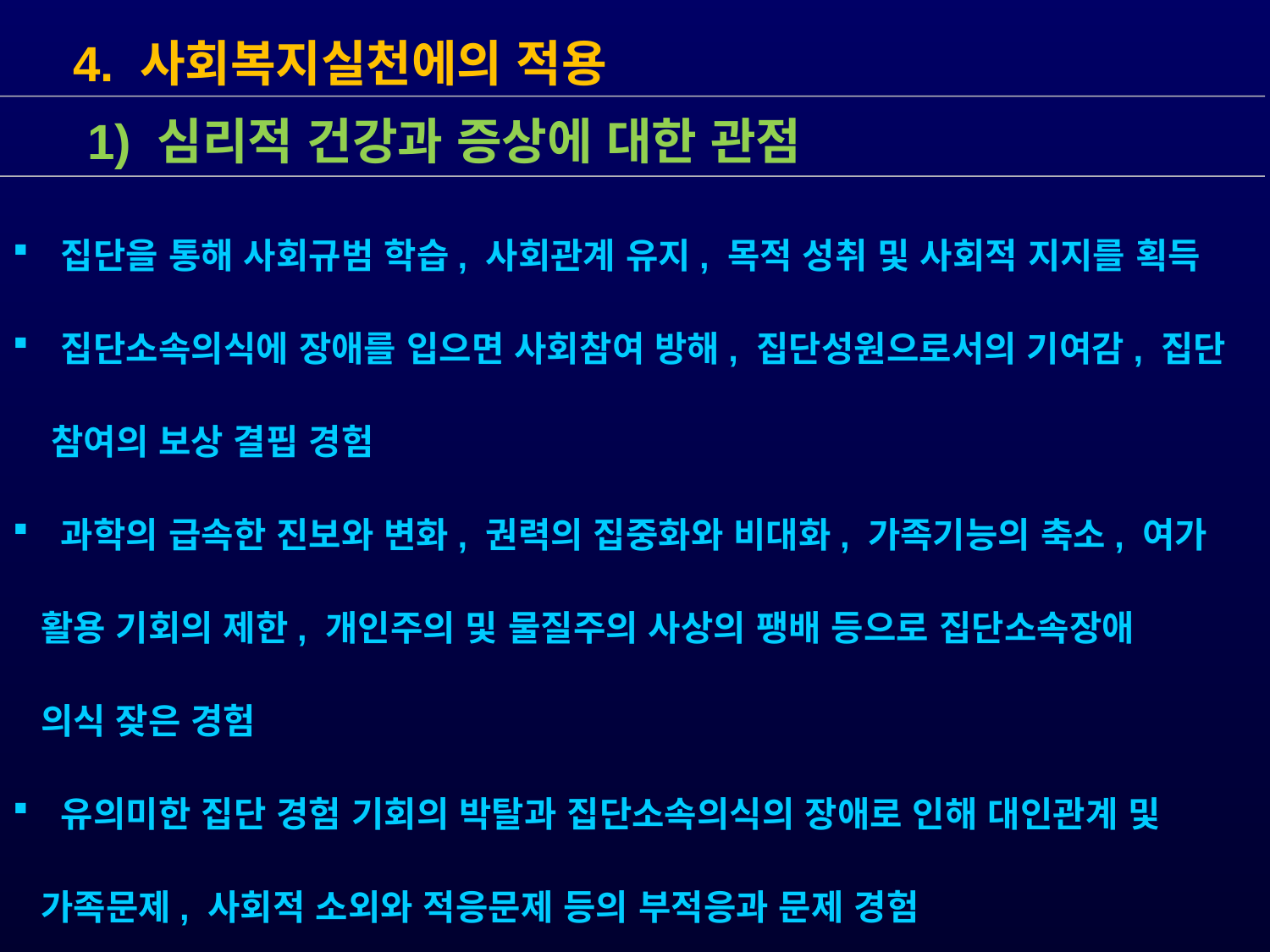

4. 사회복지실천에의 적용

 집단을 통해 사회규범 학습, 사회관계 유지, 목적 성취 및 사회적 지지를 획득
 집단소속의식에 장애를 입으면 사회참여 방해, 집단성원으로서의 기여감, 집단
   참여의 보상 결핍 경험
 과학의 급속한 진보와 변화, 권력의 집중화와 비대화, 가족기능의 축소, 여가
  활용 기회의 제한, 개인주의 및 물질주의 사상의 팽배 등으로 집단소속장애
  의식 잦은 경험
 유의미한 집단 경험 기회의 박탈과 집단소속의식의 장애로 인해 대인관계 및
  가족문제, 사회적 소외와 적응문제 등의 부적응과 문제 경험
  1) 심리적 건강과 증상에 대한 관점